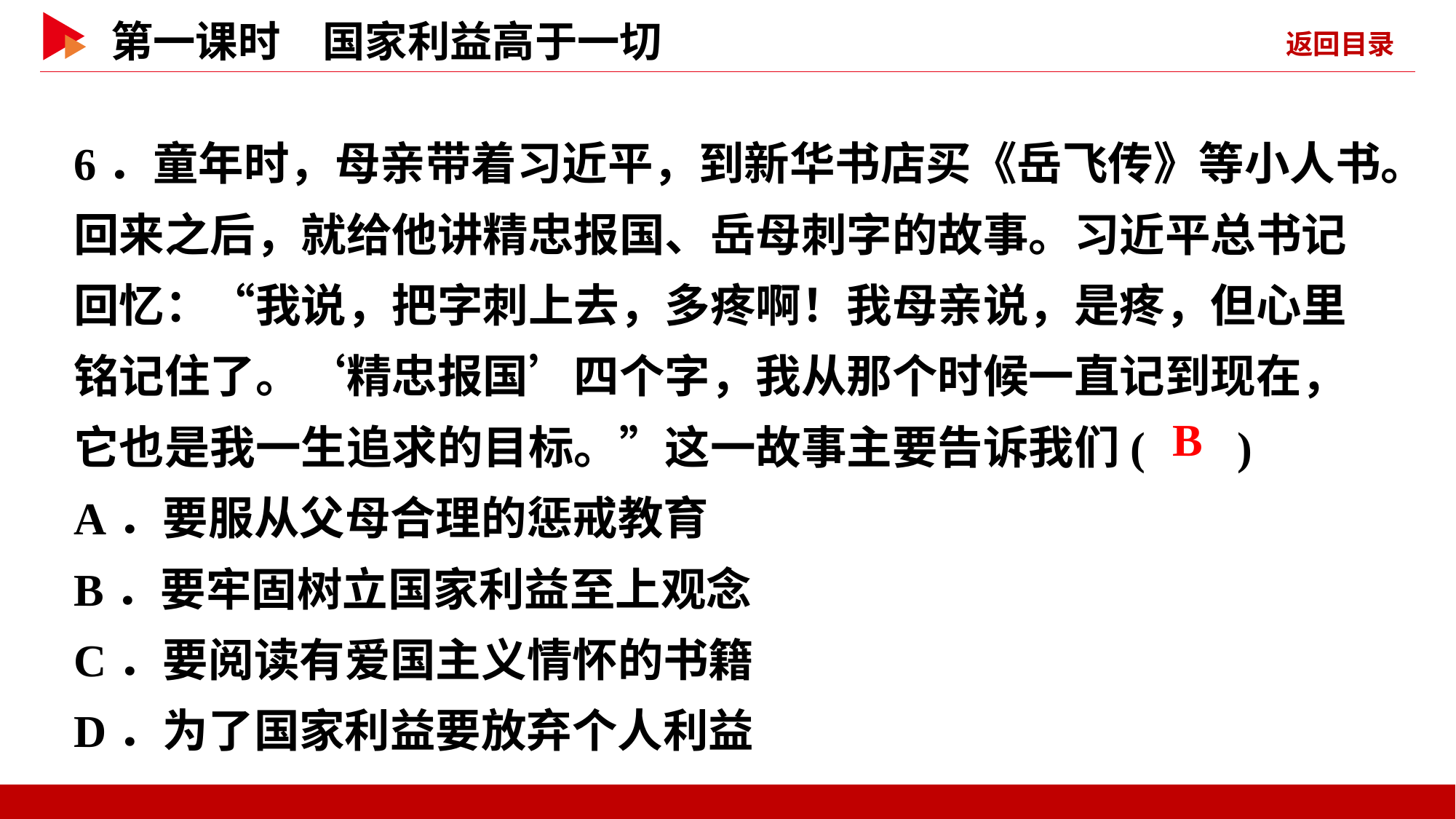

6．童年时，母亲带着习近平，到新华书店买《岳飞传》等小人书。回来之后，就给他讲精忠报国、岳母刺字的故事。习近平总书记回忆：“我说，把字刺上去，多疼啊！我母亲说，是疼，但心里铭记住了。‘精忠报国’四个字，我从那个时候一直记到现在，它也是我一生追求的目标。”这一故事主要告诉我们(        )
A．要服从父母合理的惩戒教育
B．要牢固树立国家利益至上观念
C．要阅读有爱国主义情怀的书籍
D．为了国家利益要放弃个人利益
   B